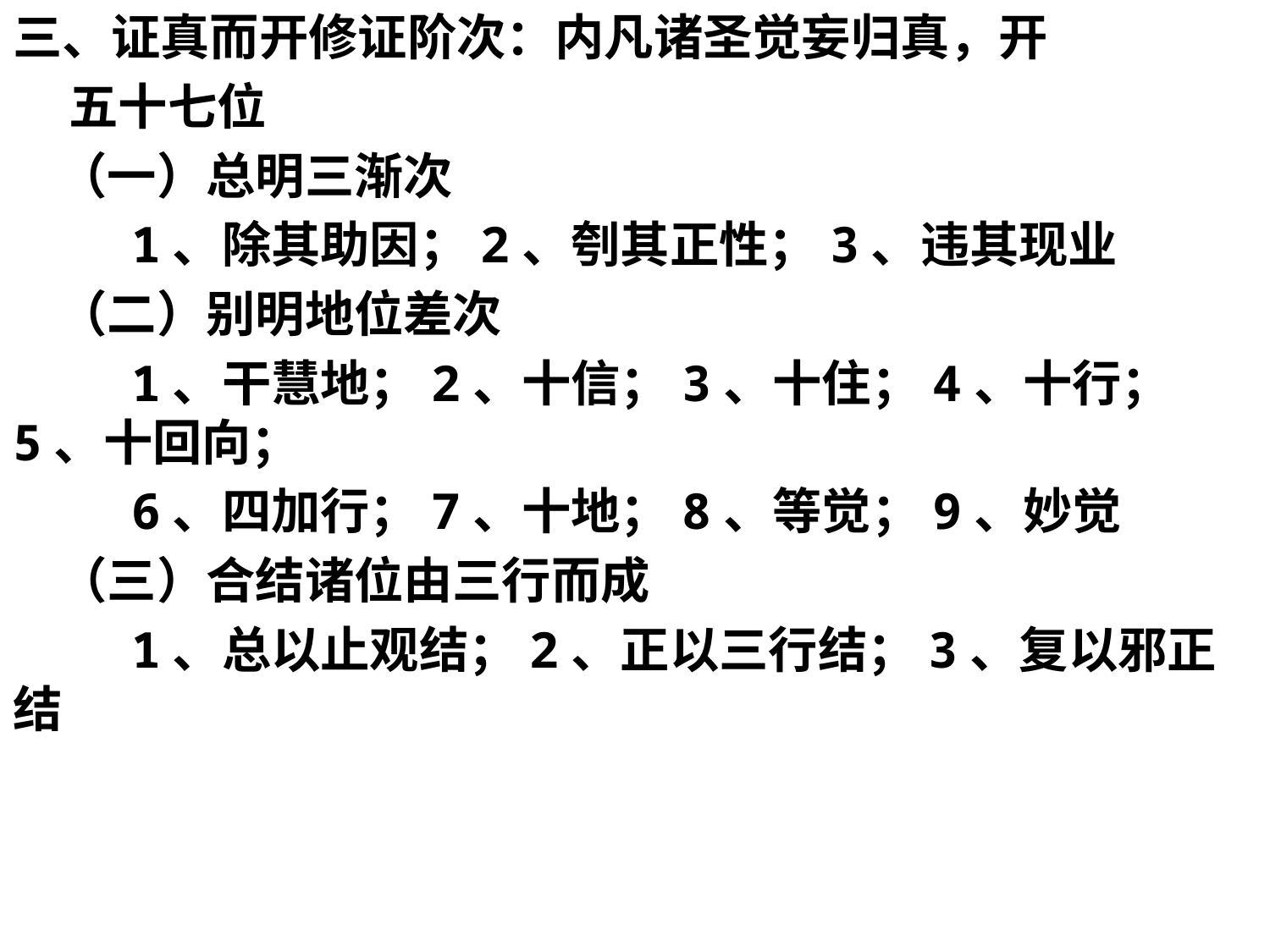

三、证真而开修证阶次：内凡诸圣觉妄归真，开
    五十七位
   （一）总明三渐次
    1、除其助因；2、刳其正性；3、违其现业
   （二）别明地位差次
    1、干慧地；2、十信；3、十住；4、十行；5、十回向；
    6、四加行；7、十地；8、等觉；9、妙觉
   （三）合结诸位由三行而成
    1、总以止观结；2、正以三行结；3、复以邪正结